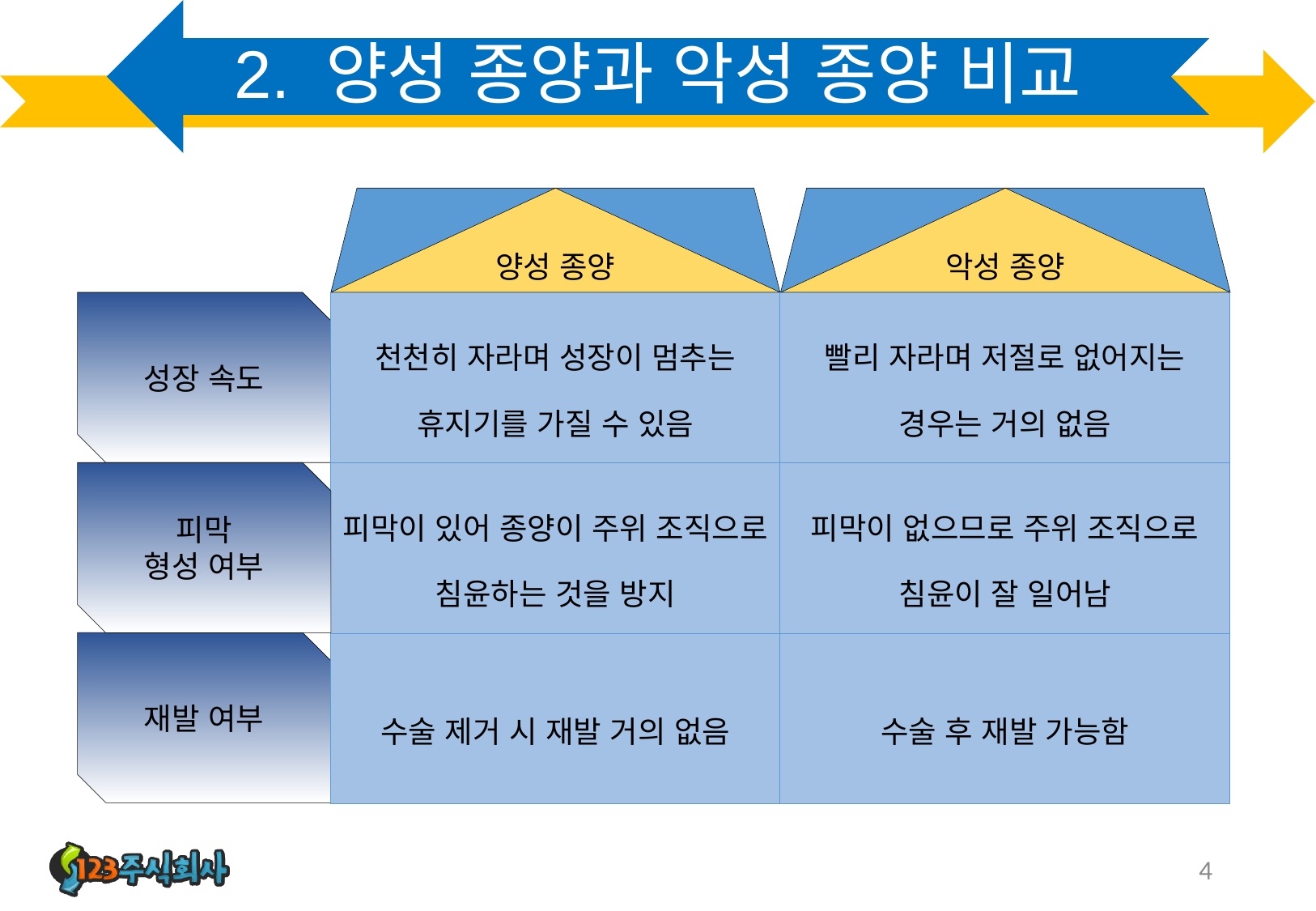

# 2. 양성 종양과 악성 종양 비교

양성 종양

악성 종양
성장 속도
| 천천히 자라며 성장이 멈추는 휴지기를 가질 수 있음 | 빨리 자라며 저절로 없어지는 경우는 거의 없음 |
| --- | --- |
| 피막이 있어 종양이 주위 조직으로 침윤하는 것을 방지 | 피막이 없으므로 주위 조직으로 침윤이 잘 일어남 |
| 수술 제거 시 재발 거의 없음 | 수술 후 재발 가능함 |
피막
형성 여부
재발 여부
4